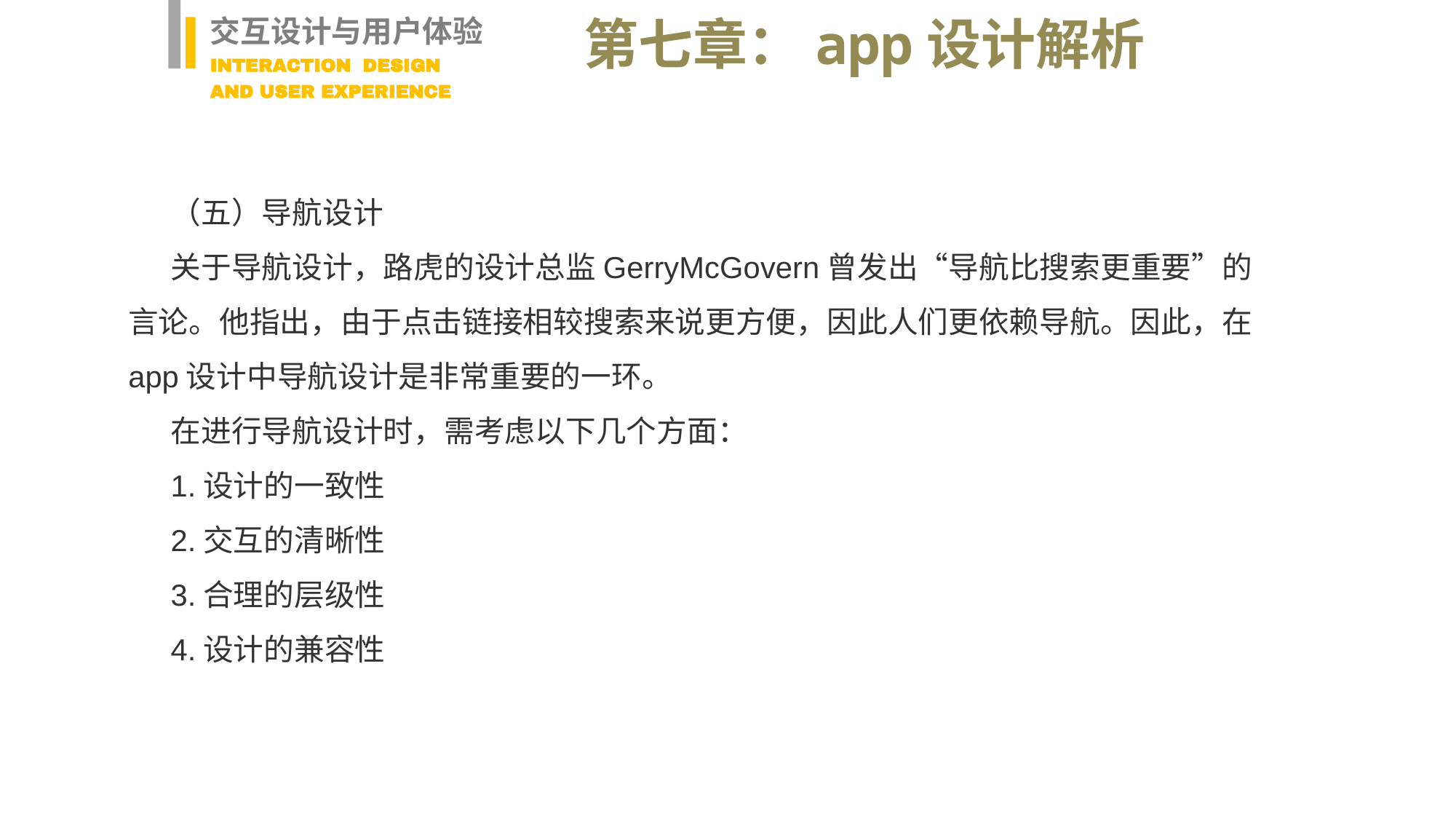

交互设计与用户体验
INTERACTION  DESIGN
AND USER EXPERIENCE
第七章：app设计解析

（五）导航设计
关于导航设计，路虎的设计总监GerryMcGovern曾发出“导航比搜索更重要”的言论。他指出，由于点击链接相较搜索来说更方便，因此人们更依赖导航。因此，在app设计中导航设计是非常重要的一环。
在进行导航设计时，需考虑以下几个方面：
1.设计的一致性
2.交互的清晰性
3.合理的层级性
4.设计的兼容性